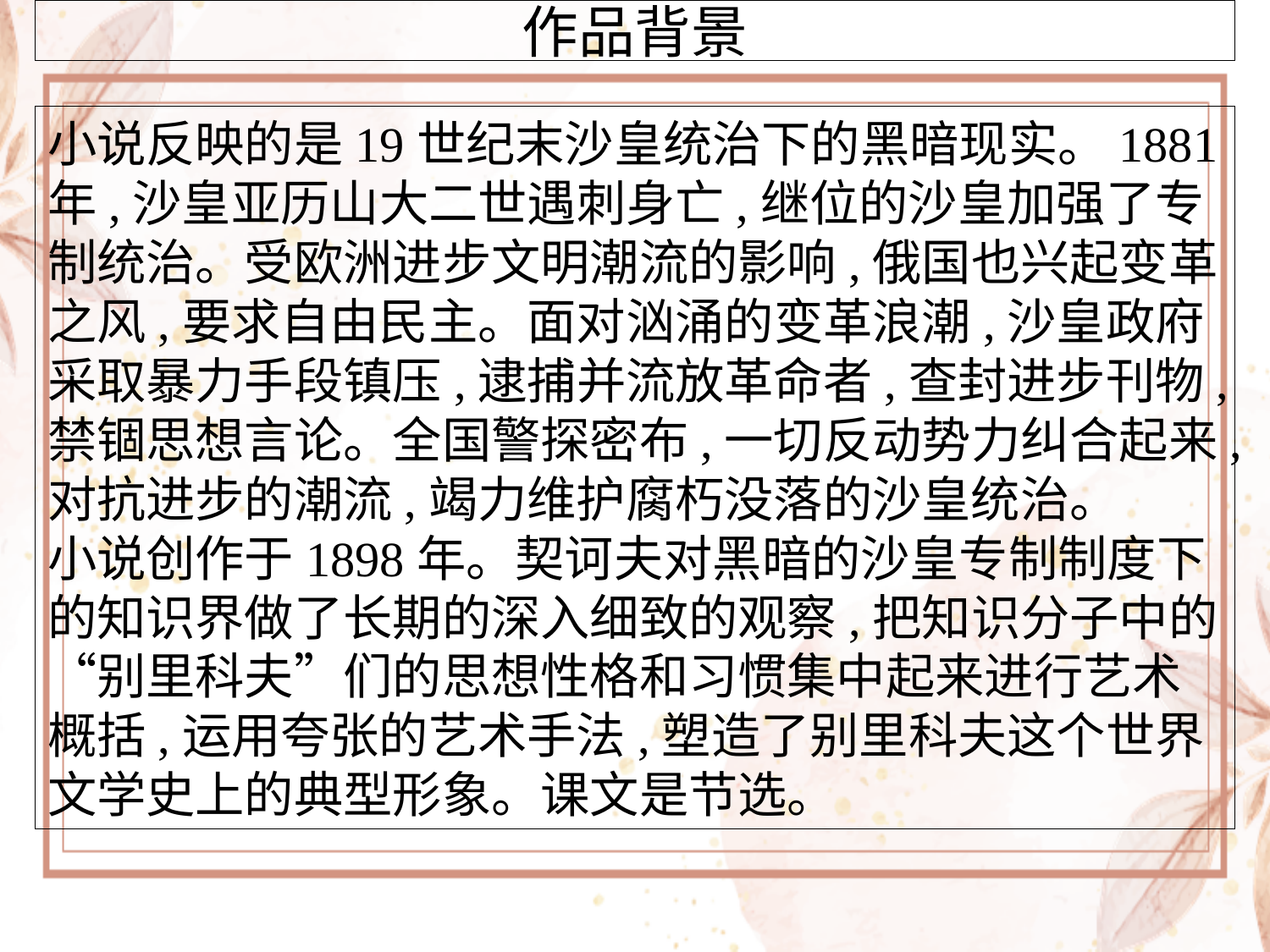

作品背景
小说反映的是19世纪末沙皇统治下的黑暗现实。1881年,沙皇亚历山大二世遇刺身亡,继位的沙皇加强了专制统治。受欧洲进步文明潮流的影响,俄国也兴起变革之风,要求自由民主。面对汹涌的变革浪潮,沙皇政府采取暴力手段镇压,逮捕并流放革命者,查封进步刊物,禁锢思想言论。全国警探密布,一切反动势力纠合起来,对抗进步的潮流,竭力维护腐朽没落的沙皇统治。
小说创作于1898年。契诃夫对黑暗的沙皇专制制度下的知识界做了长期的深入细致的观察,把知识分子中的“别里科夫”们的思想性格和习惯集中起来进行艺术概括,运用夸张的艺术手法,塑造了别里科夫这个世界文学史上的典型形象。课文是节选。